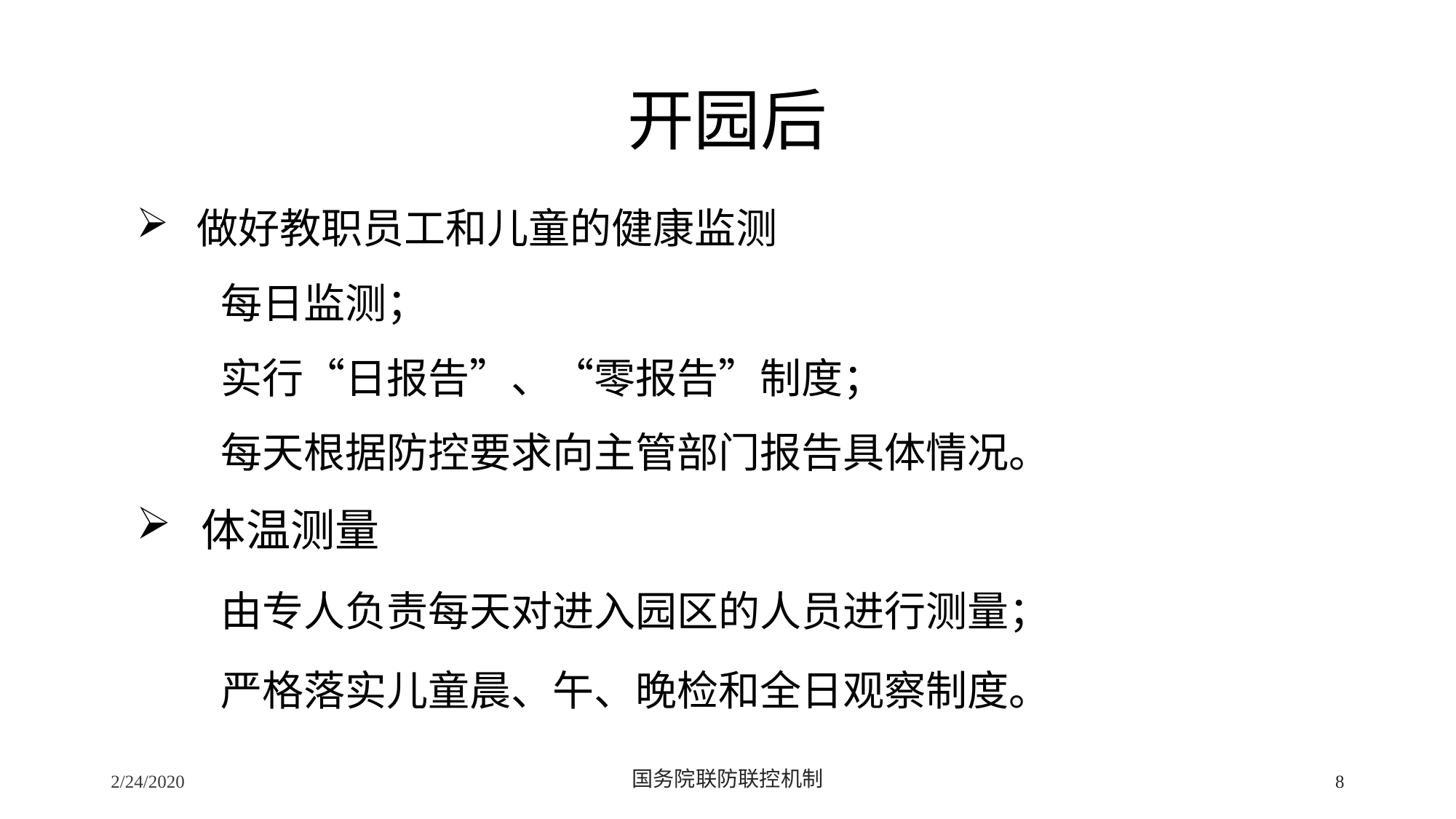

# 开园后
  做好教职员工和儿童的健康监测
每日监测；
实行“日报告”、“零报告”制度；
每天根据防控要求向主管部门报告具体情况。
  体温测量
由专人负责每天对进入园区的人员进行测量；
严格落实儿童晨、午、晚检和全日观察制度。

2/24/2020
国务院联防联控机制
8